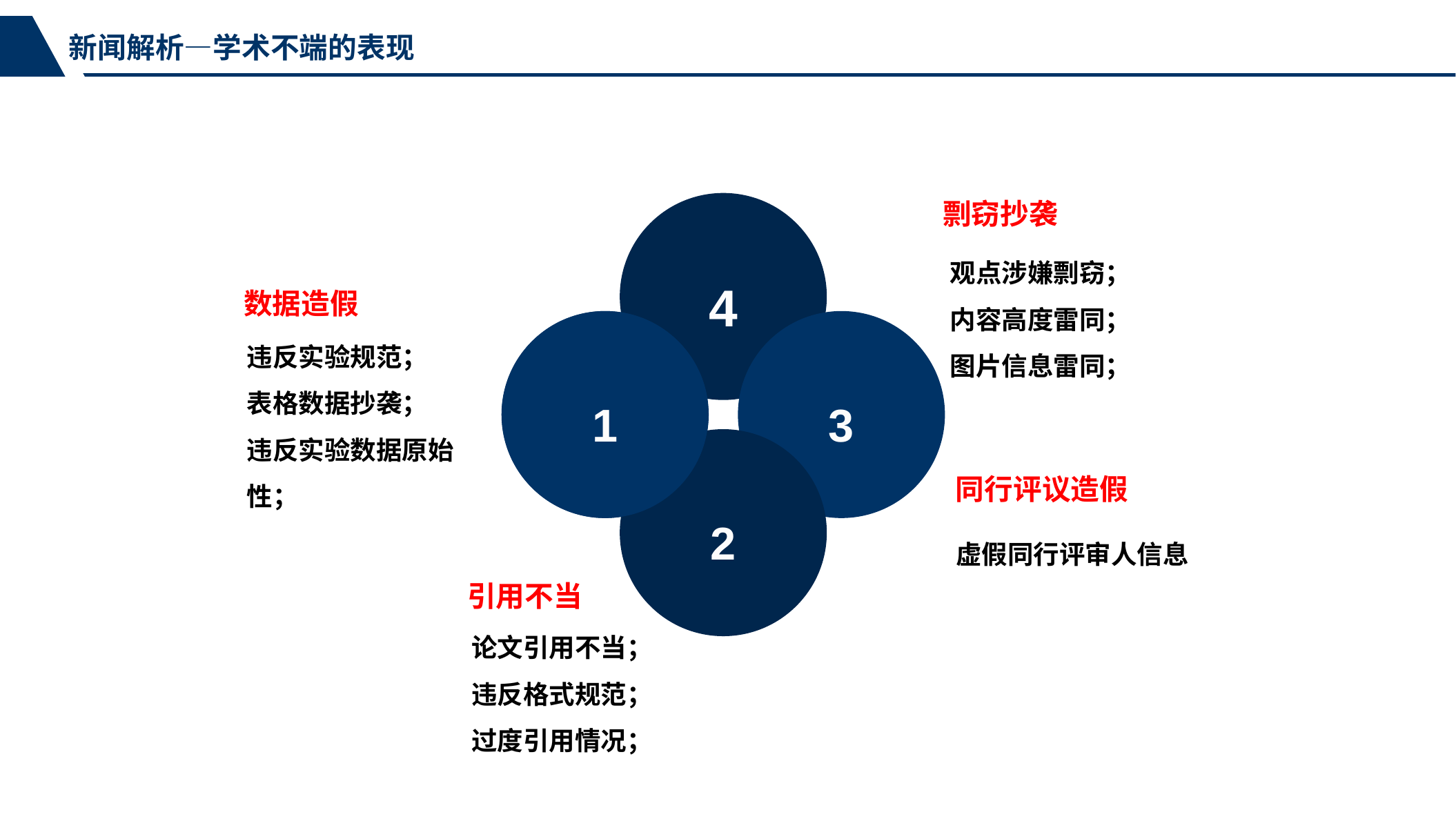

新闻解析—学术不端的表现

剽窃抄袭

观点涉嫌剽窃；
内容高度雷同；
图片信息雷同；
4
数据造假

违反实验规范；
表格数据抄袭；
违反实验数据原始性；
1
3

同行评议造假
2
虚假同行评审人信息
引用不当
论文引用不当；
违反格式规范；
过度引用情况；